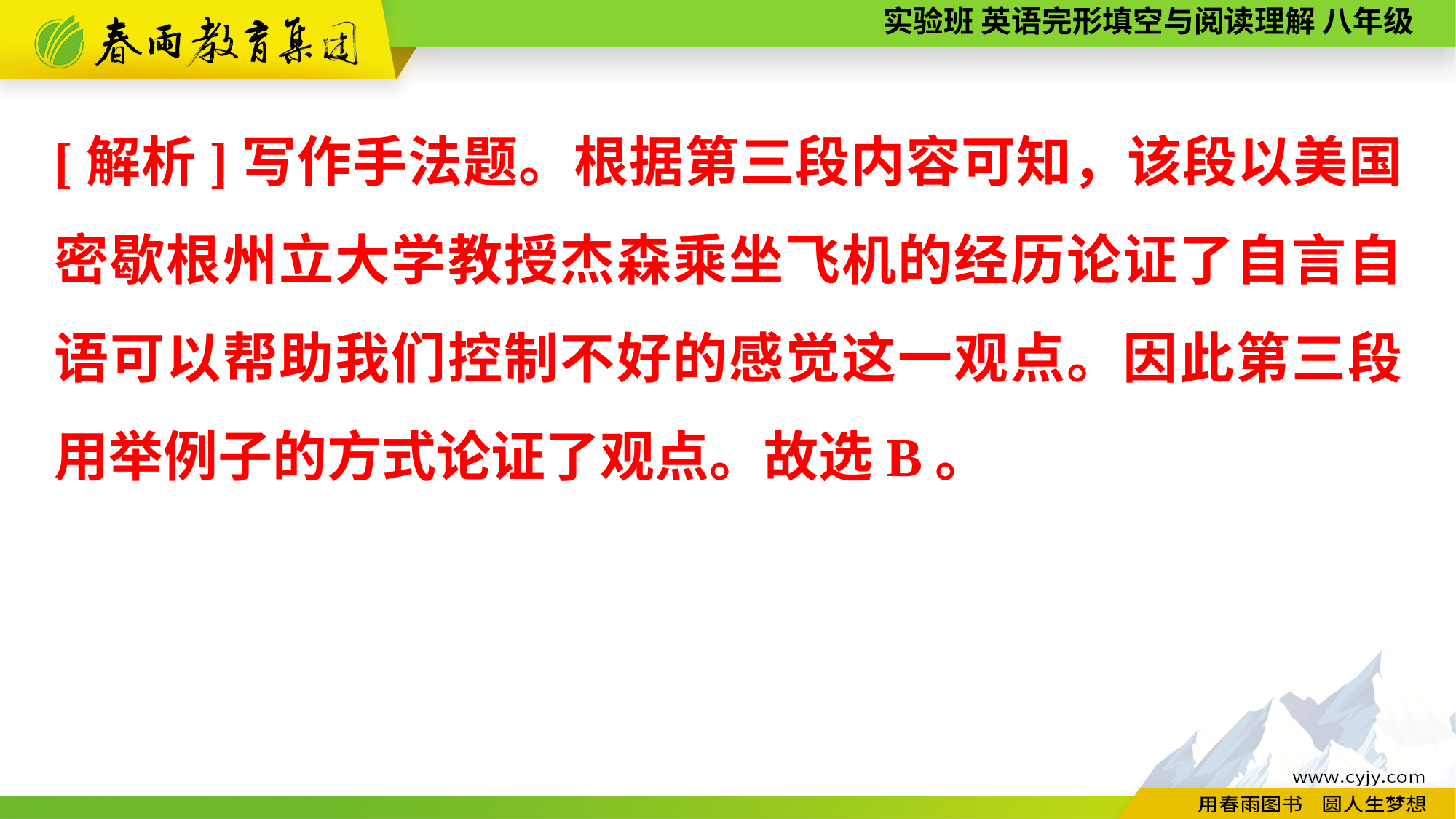

[解析]写作手法题。根据第三段内容可知，该段以美国密歇根州立大学教授杰森乘坐飞机的经历论证了自言自语可以帮助我们控制不好的感觉这一观点。因此第三段用举例子的方式论证了观点。故选B。